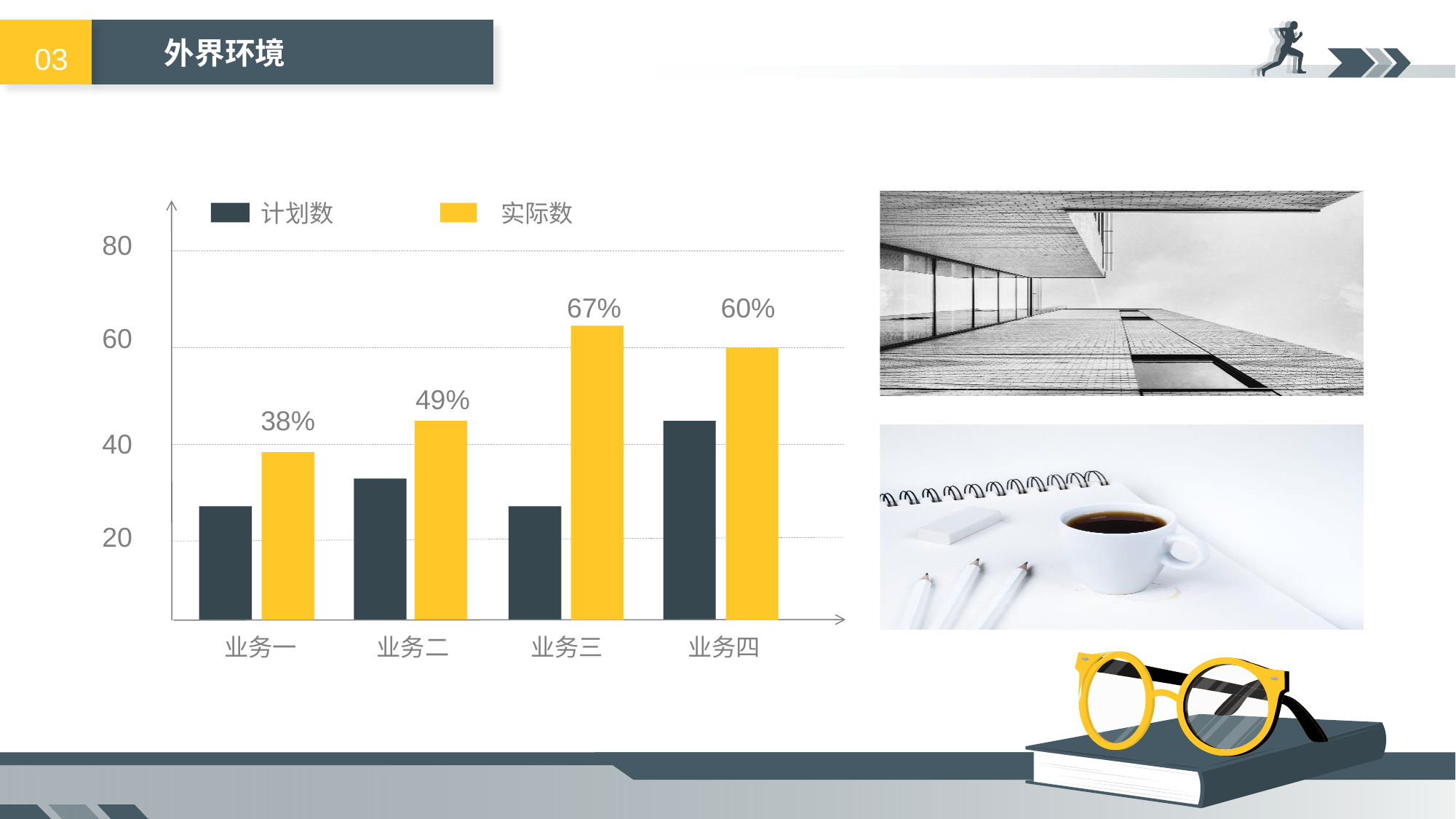

外界环境
03

实际数
计划数

80

67%
60%
60

49%
38%
40

20

业务一
业务二
业务三
业务四